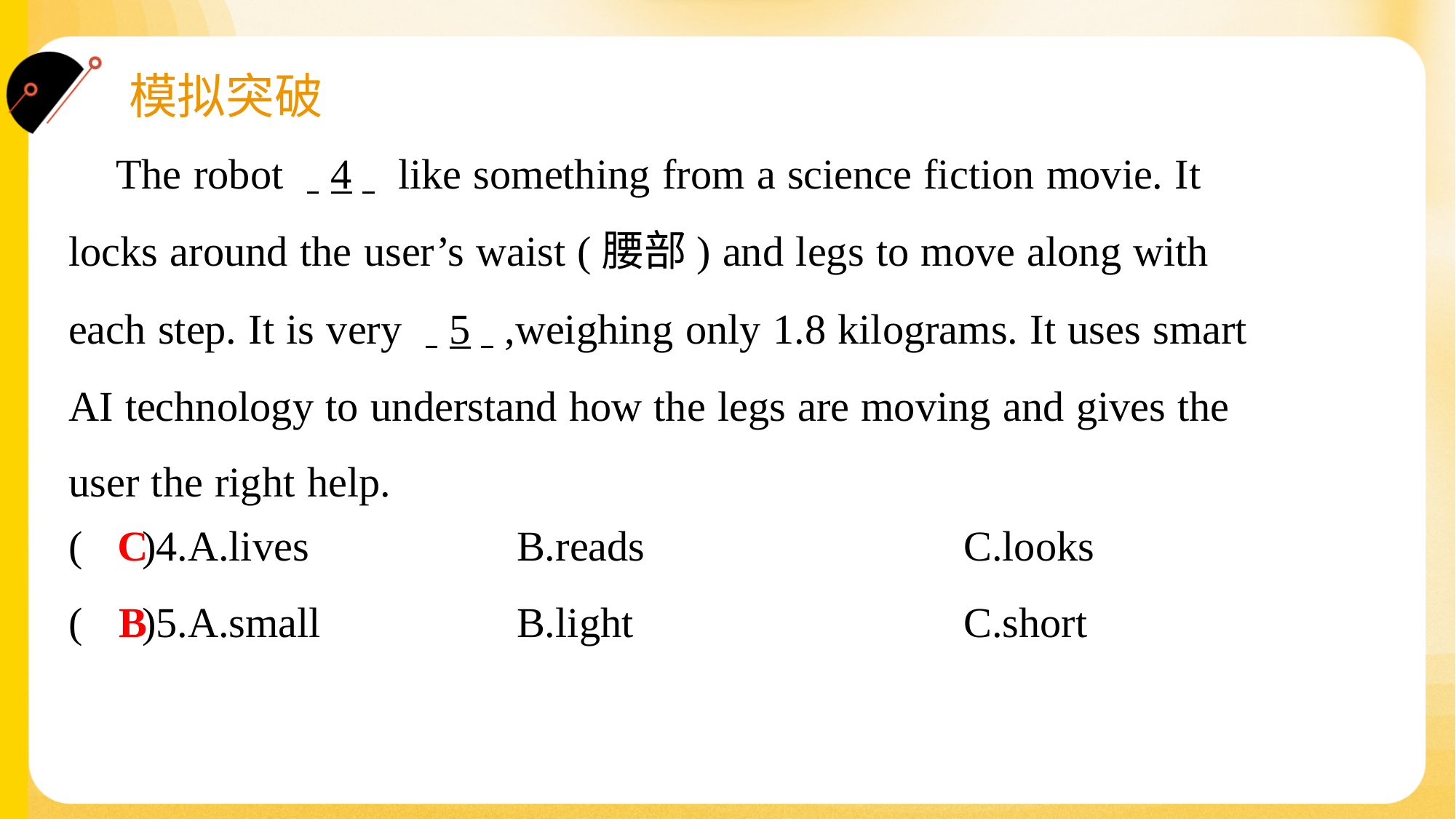

The robot . .4. . like something from a science fiction movie. It
locks around the user’s waist (腰部) and legs to move along with
each step. It is very . .5. .,weighing only 1.8 kilograms. It uses smart
AI technology to understand how the legs are moving and gives the
user the right help.#4
C
(     )4.A.lives	B.reads	C.looks
B
(     )5.A.small	B.light	C.short